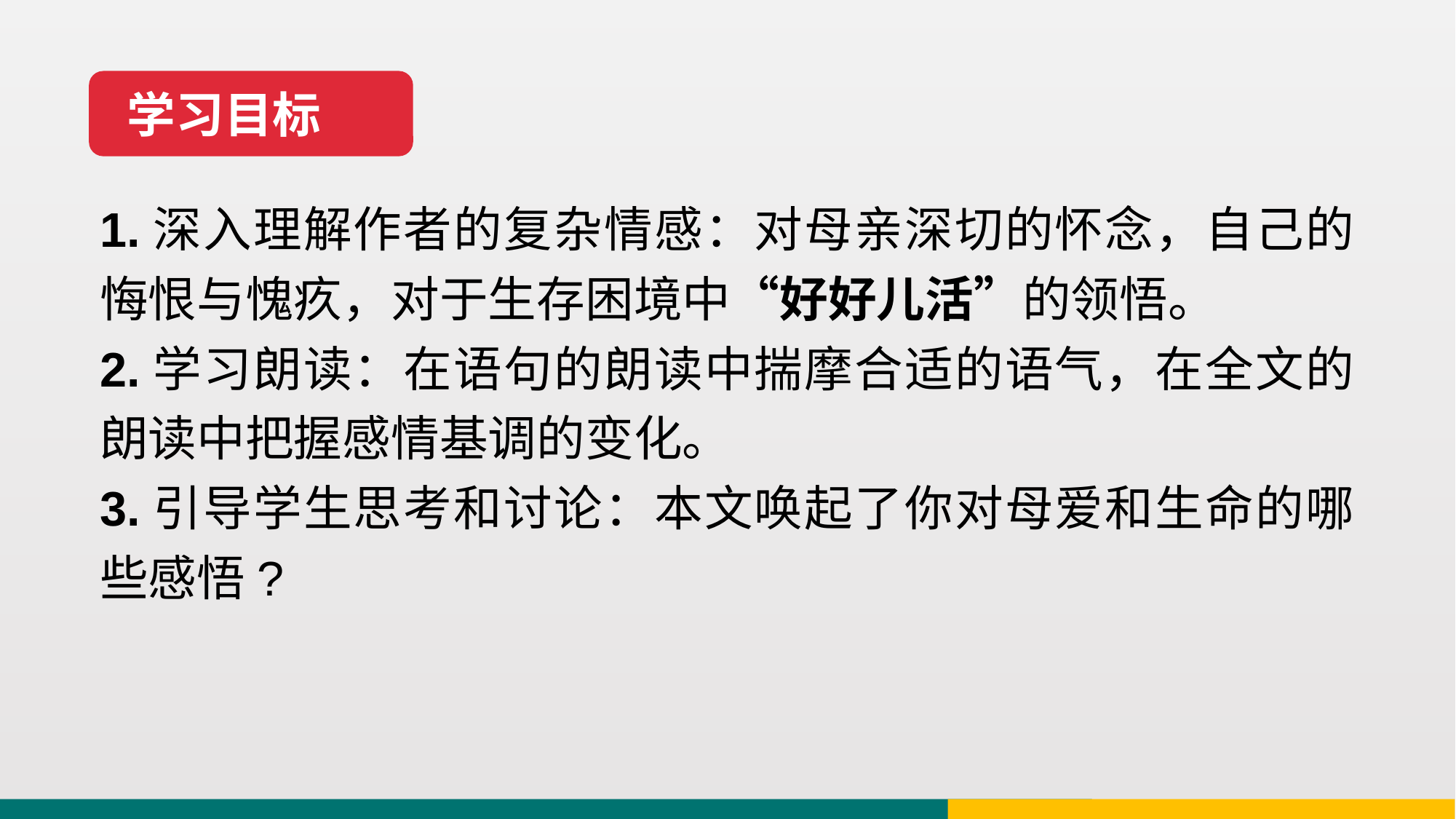

学习目标
1.深入理解作者的复杂情感：对母亲深切的怀念，自己的悔恨与愧疚，对于生存困境中“好好儿活”的领悟。
2.学习朗读：在语句的朗读中揣摩合适的语气，在全文的朗读中把握感情基调的变化。
3.引导学生思考和讨论：本文唤起了你对母爱和生命的哪些感悟?